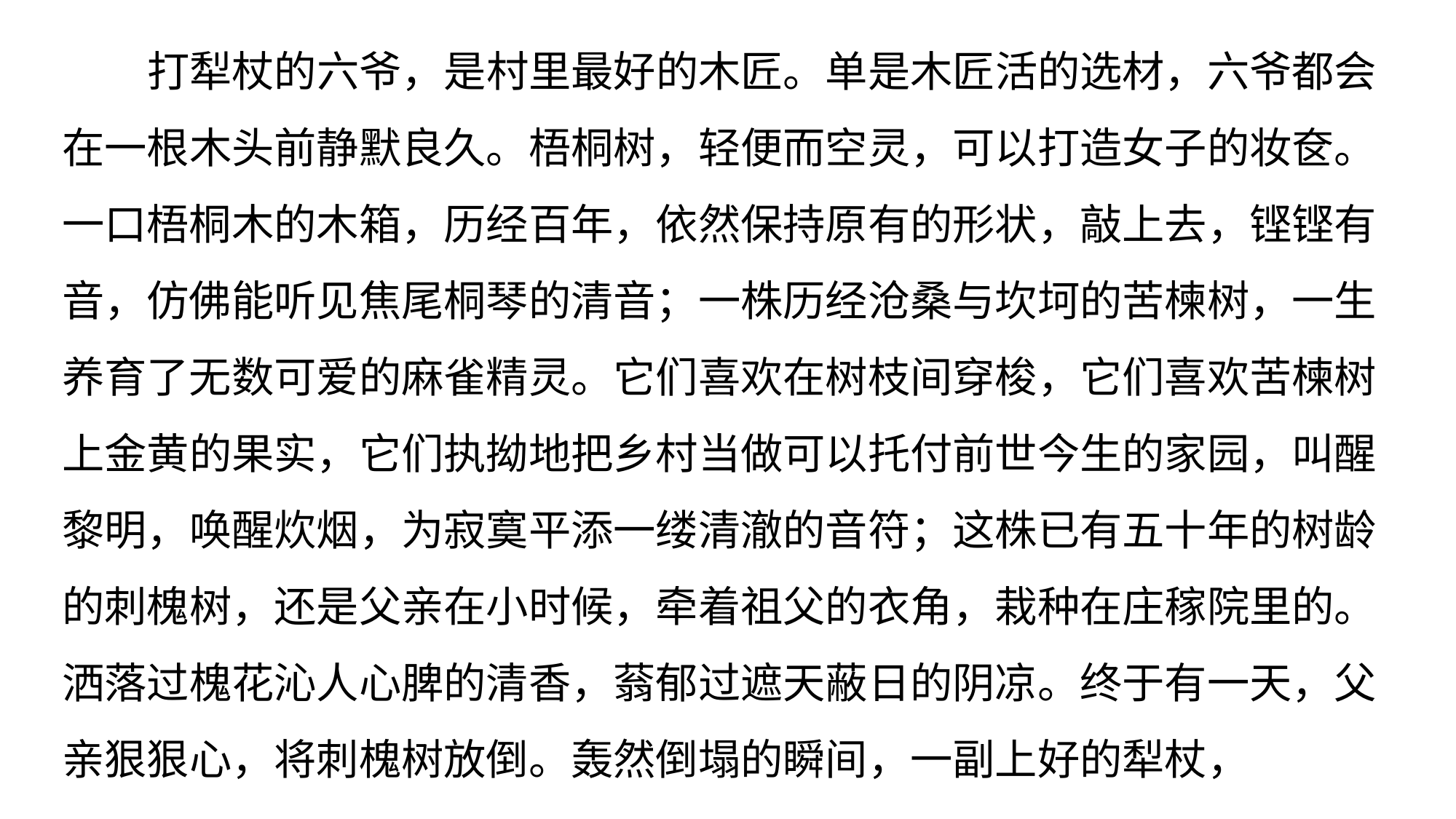

打犁杖的六爷，是村里最好的木匠。单是木匠活的选材，六爷都会在一根木头前静默良久。梧桐树，轻便而空灵，可以打造女子的妆奁。一口梧桐木的木箱，历经百年，依然保持原有的形状，敲上去，铿铿有音，仿佛能听见焦尾桐琴的清音；一株历经沧桑与坎坷的苦楝树，一生养育了无数可爱的麻雀精灵。它们喜欢在树枝间穿梭，它们喜欢苦楝树上金黄的果实，它们执拗地把乡村当做可以托付前世今生的家园，叫醒黎明，唤醒炊烟，为寂寞平添一缕清澈的音符；这株已有五十年的树龄的刺槐树，还是父亲在小时候，牵着祖父的衣角，栽种在庄稼院里的。洒落过槐花沁人心脾的清香，蓊郁过遮天蔽日的阴凉。终于有一天，父亲狠狠心，将刺槐树放倒。轰然倒塌的瞬间，一副上好的犁杖，